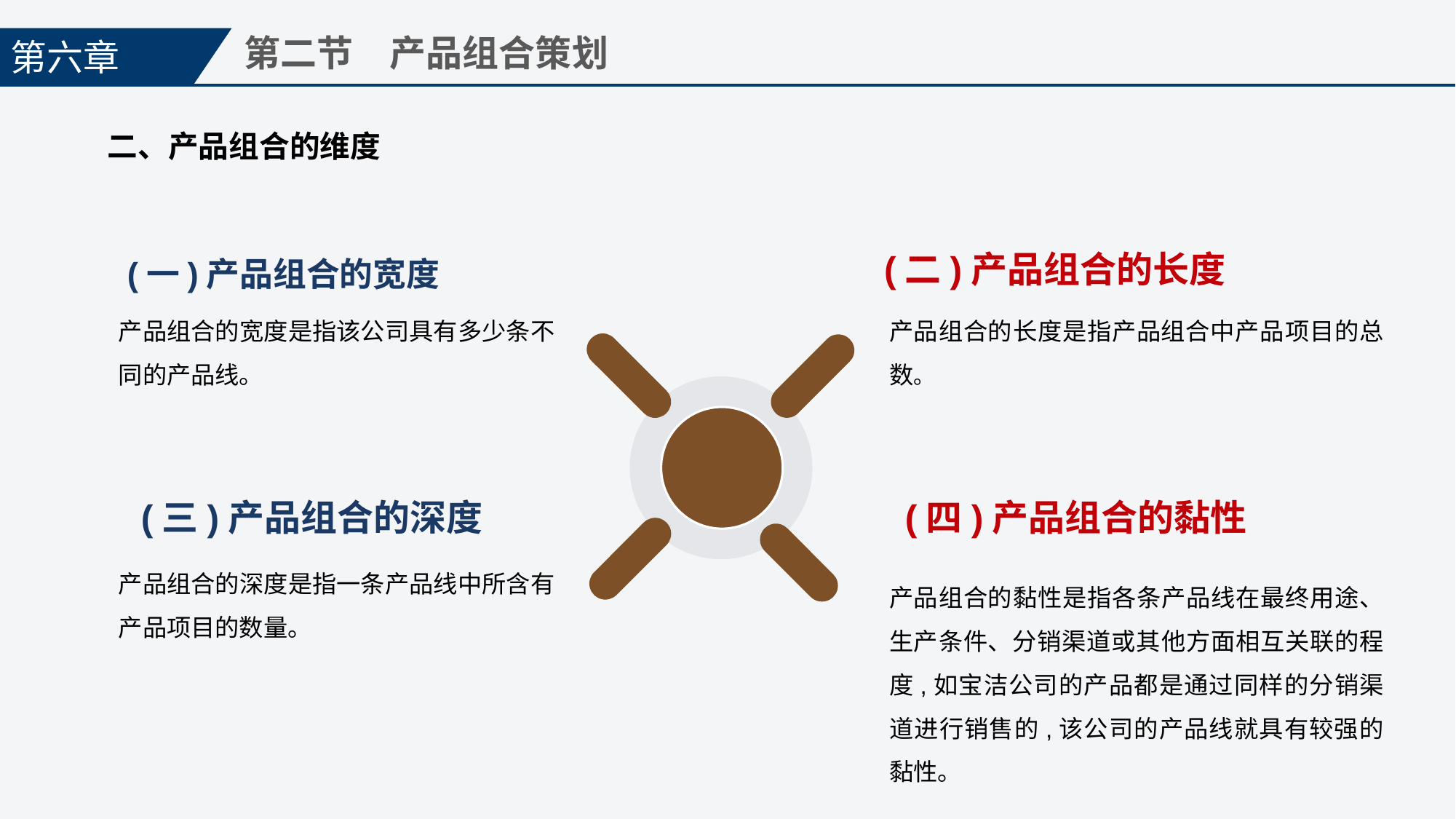

第六章
第二节　产品组合策划
二、产品组合的维度
(二)产品组合的长度
产品组合的长度是指产品组合中产品项目的总数。
(一)产品组合的宽度
产品组合的宽度是指该公司具有多少条不同的产品线。

(四)产品组合的黏性
产品组合的黏性是指各条产品线在最终用途、生产条件、分销渠道或其他方面相互关联的程度,如宝洁公司的产品都是通过同样的分销渠道进行销售的,该公司的产品线就具有较强的黏性。
(三)产品组合的深度
产品组合的深度是指一条产品线中所含有产品项目的数量。